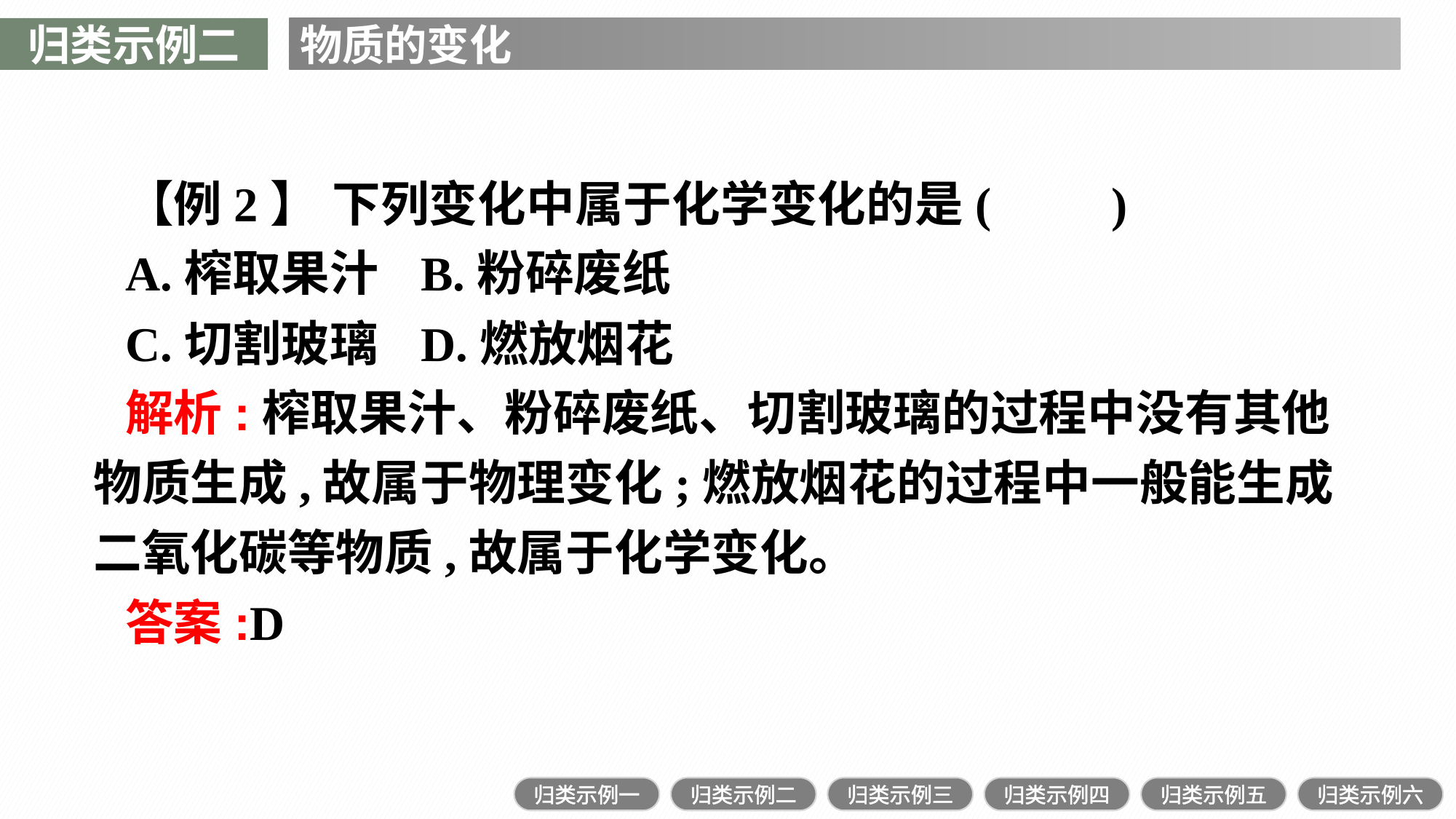

归类示例二
物质的变化

【例2】 下列变化中属于化学变化的是(　　)
A.榨取果汁	B.粉碎废纸
C.切割玻璃	D.燃放烟花
解析:榨取果汁、粉碎废纸、切割玻璃的过程中没有其他物质生成,故属于物理变化;燃放烟花的过程中一般能生成二氧化碳等物质,故属于化学变化。
答案:D